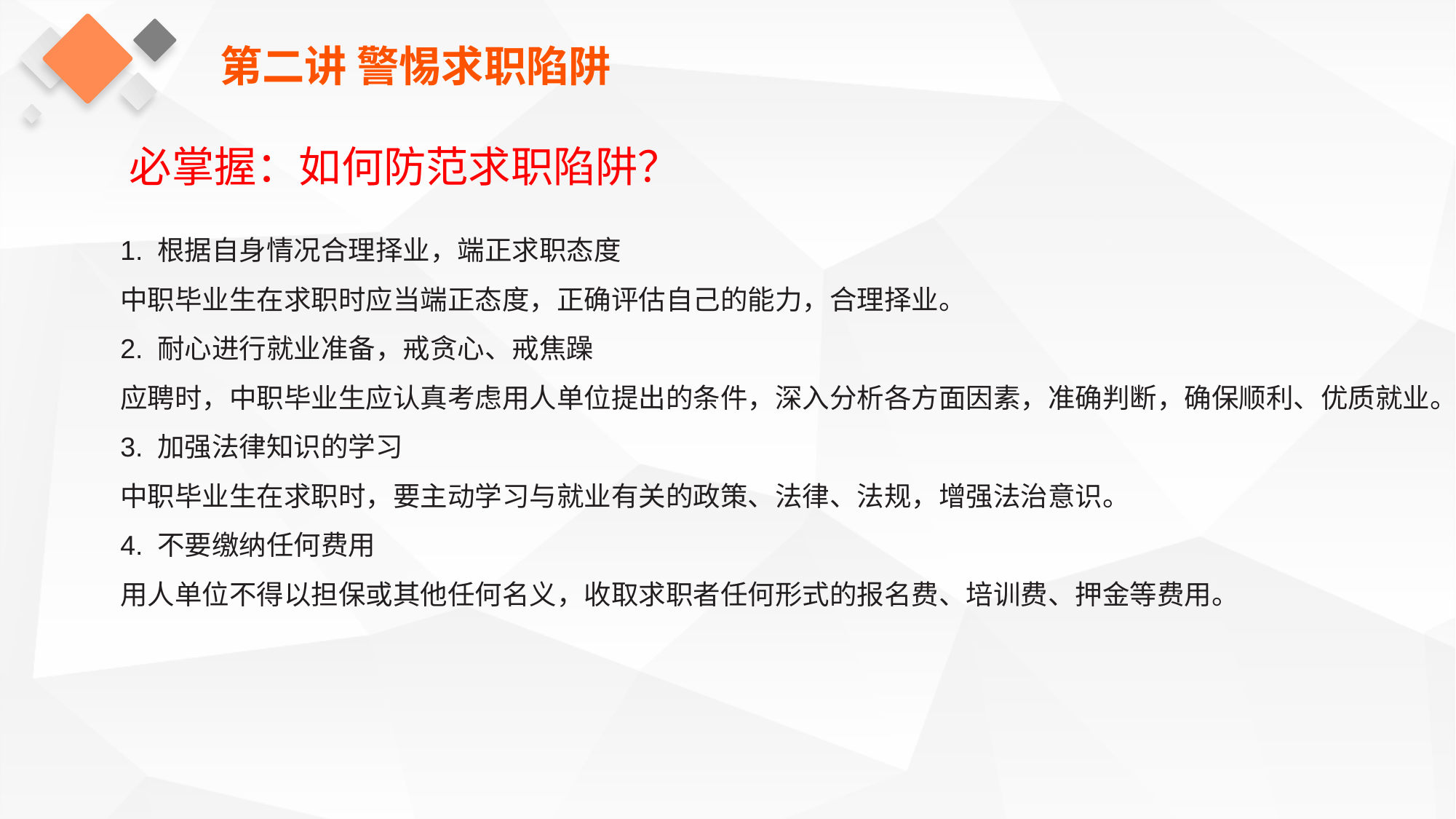

第二讲 警惕求职陷阱
必掌握：如何防范求职陷阱？
1. 根据自身情况合理择业，端正求职态度
中职毕业生在求职时应当端正态度，正确评估自己的能力，合理择业。
2. 耐心进行就业准备，戒贪心、戒焦躁
应聘时，中职毕业生应认真考虑用人单位提出的条件，深入分析各方面因素，准确判断，确保顺利、优质就业。
3. 加强法律知识的学习
中职毕业生在求职时，要主动学习与就业有关的政策、法律、法规，增强法治意识。
4. 不要缴纳任何费用
用人单位不得以担保或其他任何名义，收取求职者任何形式的报名费、培训费、押金等费用。